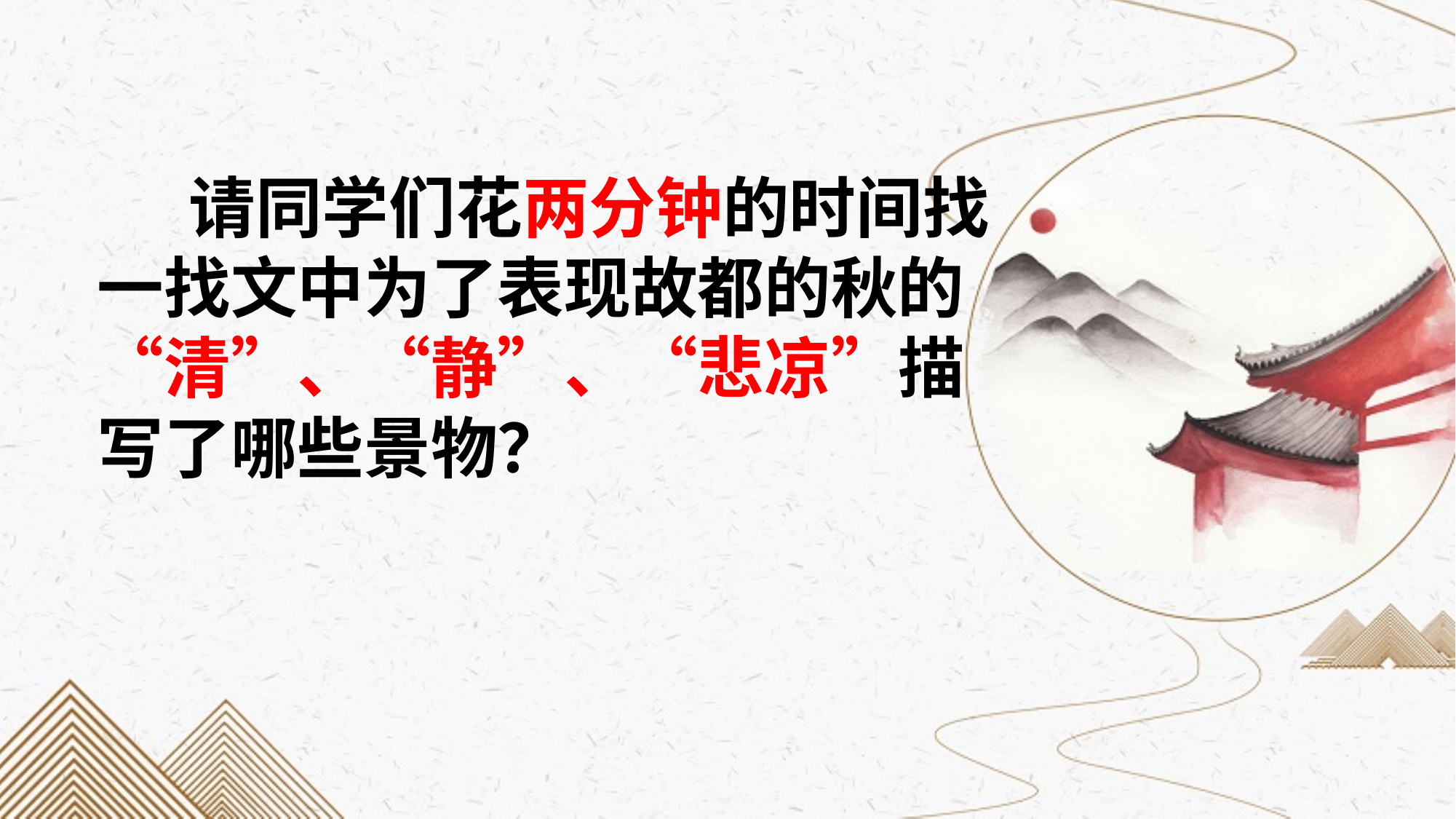

# 请同学们花两分钟的时间找一找文中为了表现故都的秋的“清”、“静”、“悲凉”描写了哪些景物？